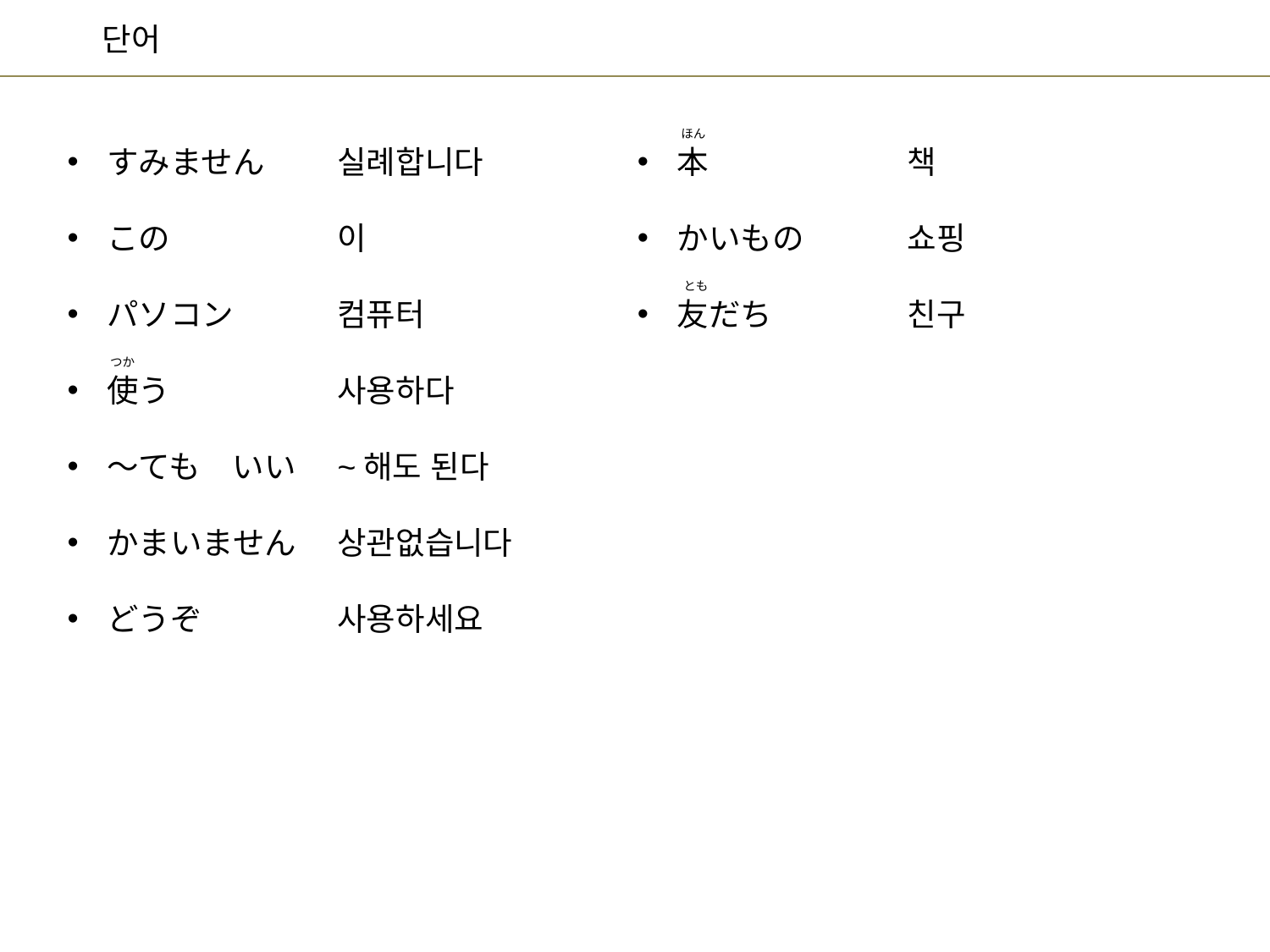

ほん
책

쇼핑

친구
실례합니다

이

컴퓨터

사용하다

~해도 된다

상관없습니다

사용하세요
本

かいもの

友だち
すみません

この

パソコン

使う

～ても　いい

かまいません

どうぞ
とも
つか